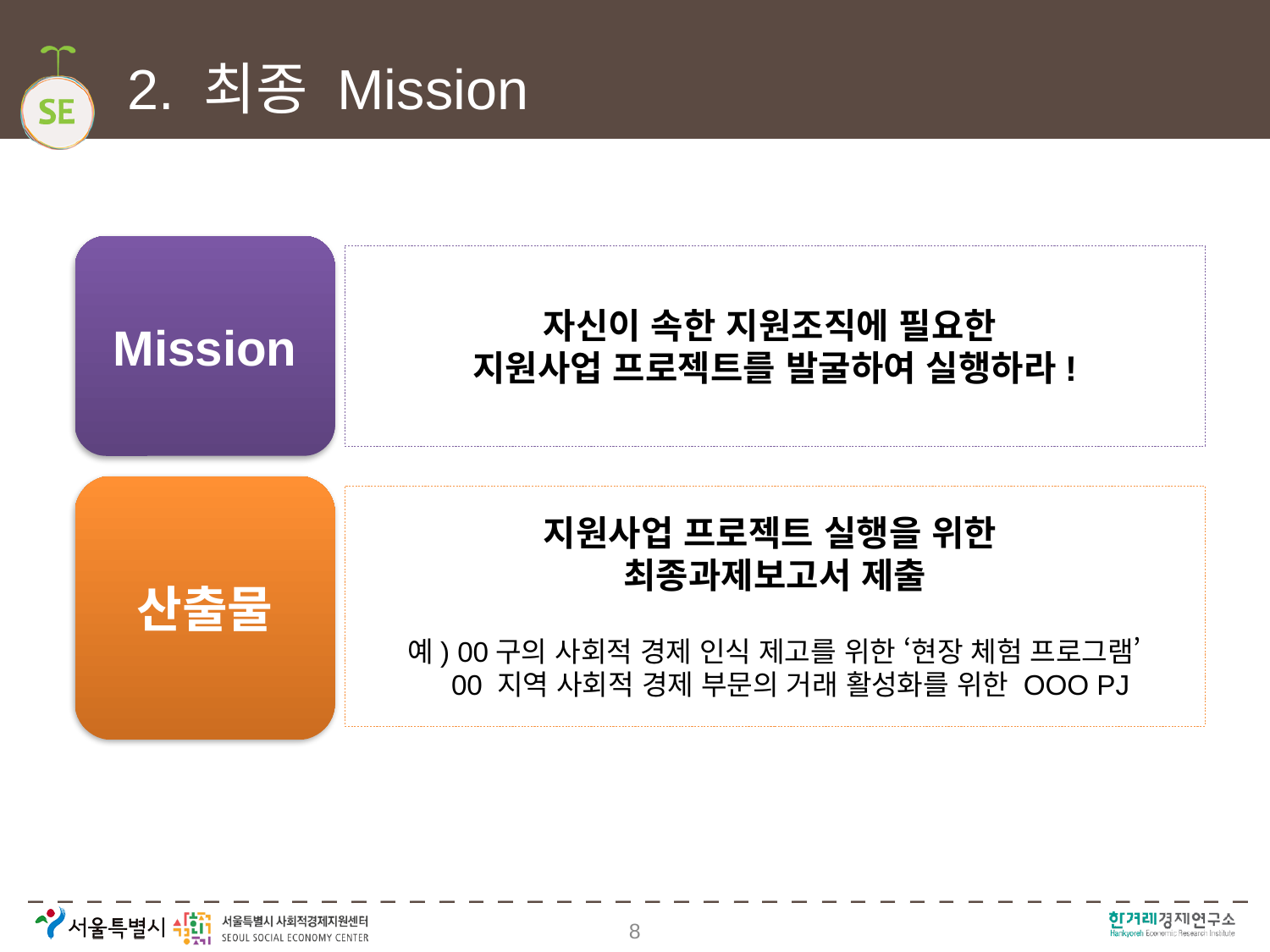

# 2. 최종 Mission
Mission
자신이 속한 지원조직에 필요한
지원사업 프로젝트를 발굴하여 실행하라!
산출물
지원사업 프로젝트 실행을 위한
최종과제보고서 제출

예) 00구의 사회적 경제 인식 제고를 위한 ‘현장 체험 프로그램’
    00 지역 사회적 경제 부문의 거래 활성화를 위한 OOO PJ
8